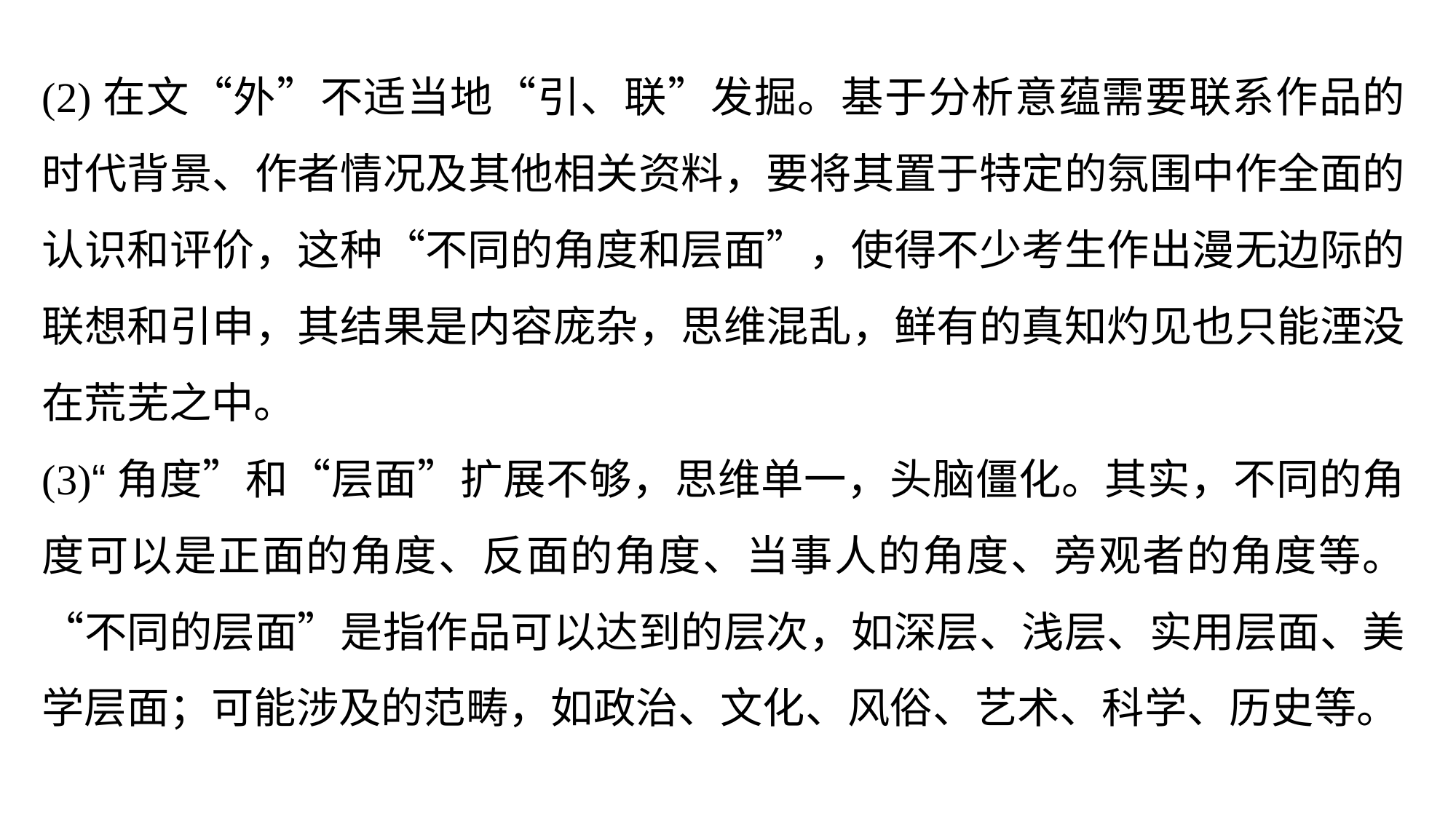

(2)在文“外”不适当地“引、联”发掘。基于分析意蕴需要联系作品的时代背景、作者情况及其他相关资料，要将其置于特定的氛围中作全面的认识和评价，这种“不同的角度和层面”，使得不少考生作出漫无边际的联想和引申，其结果是内容庞杂，思维混乱，鲜有的真知灼见也只能湮没在荒芜之中。
(3)“角度”和“层面”扩展不够，思维单一，头脑僵化。其实，不同的角度可以是正面的角度、反面的角度、当事人的角度、旁观者的角度等。“不同的层面”是指作品可以达到的层次，如深层、浅层、实用层面、美学层面；可能涉及的范畴，如政治、文化、风俗、艺术、科学、历史等。